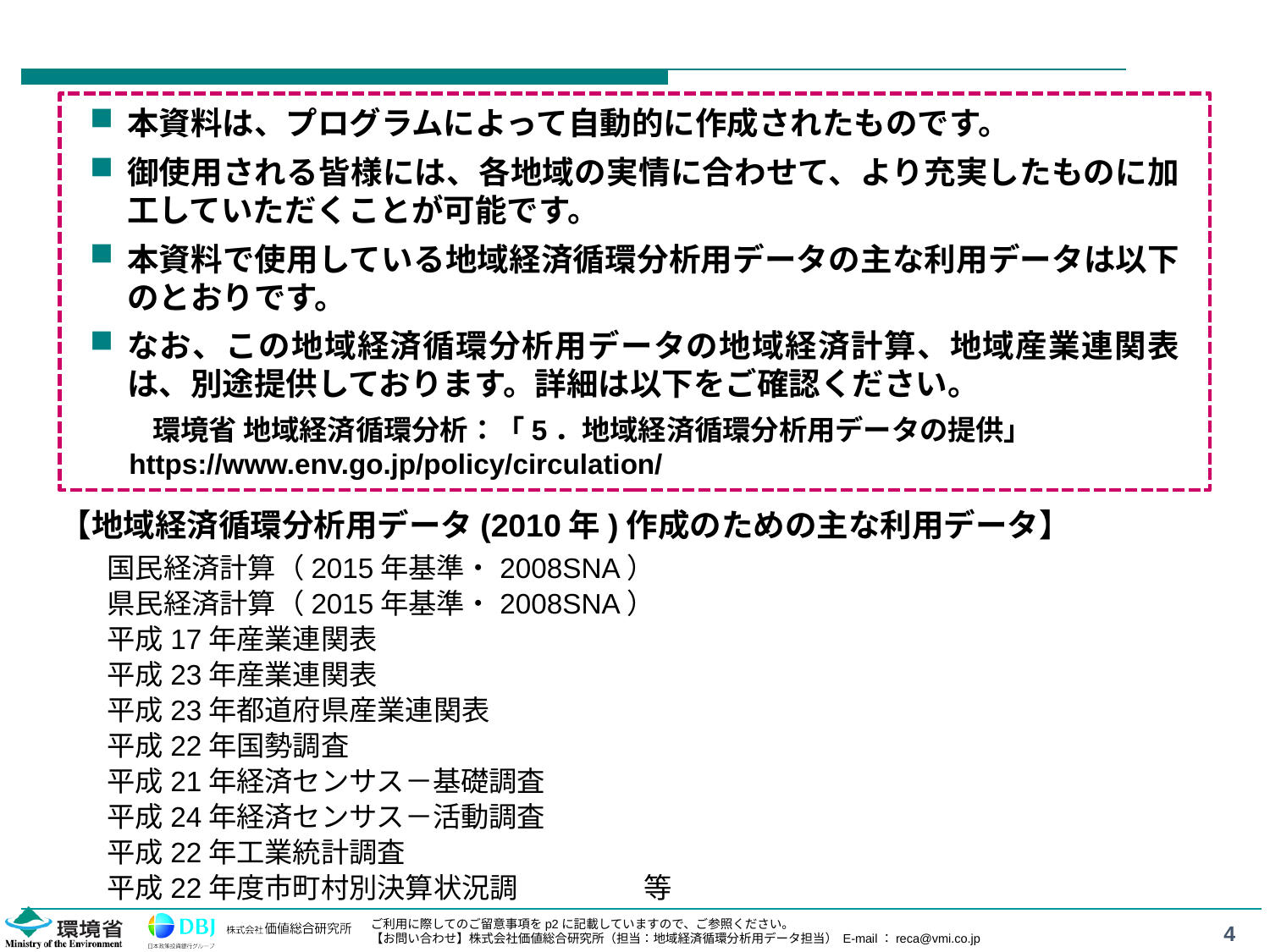

本資料は、プログラムによって自動的に作成されたものです。
御使用される皆様には、各地域の実情に合わせて、より充実したものに加工していただくことが可能です。
本資料で使用している地域経済循環分析用データの主な利用データは以下のとおりです。
なお、この地域経済循環分析用データの地域経済計算、地域産業連関表は、別途提供しております。詳細は以下をご確認ください。
　　 環境省 地域経済循環分析：「5．地域経済循環分析用データの提供」
     https://www.env.go.jp/policy/circulation/
【地域経済循環分析用データ(2010年)作成のための主な利用データ】
国民経済計算（2015年基準・2008SNA）
県民経済計算（2015年基準・2008SNA）
平成17年産業連関表
平成23年産業連関表
平成23年都道府県産業連関表
平成22年国勢調査
平成21年経済センサス－基礎調査
平成24年経済センサス－活動調査
平成22年工業統計調査
平成22年度市町村別決算状況調                    等
4